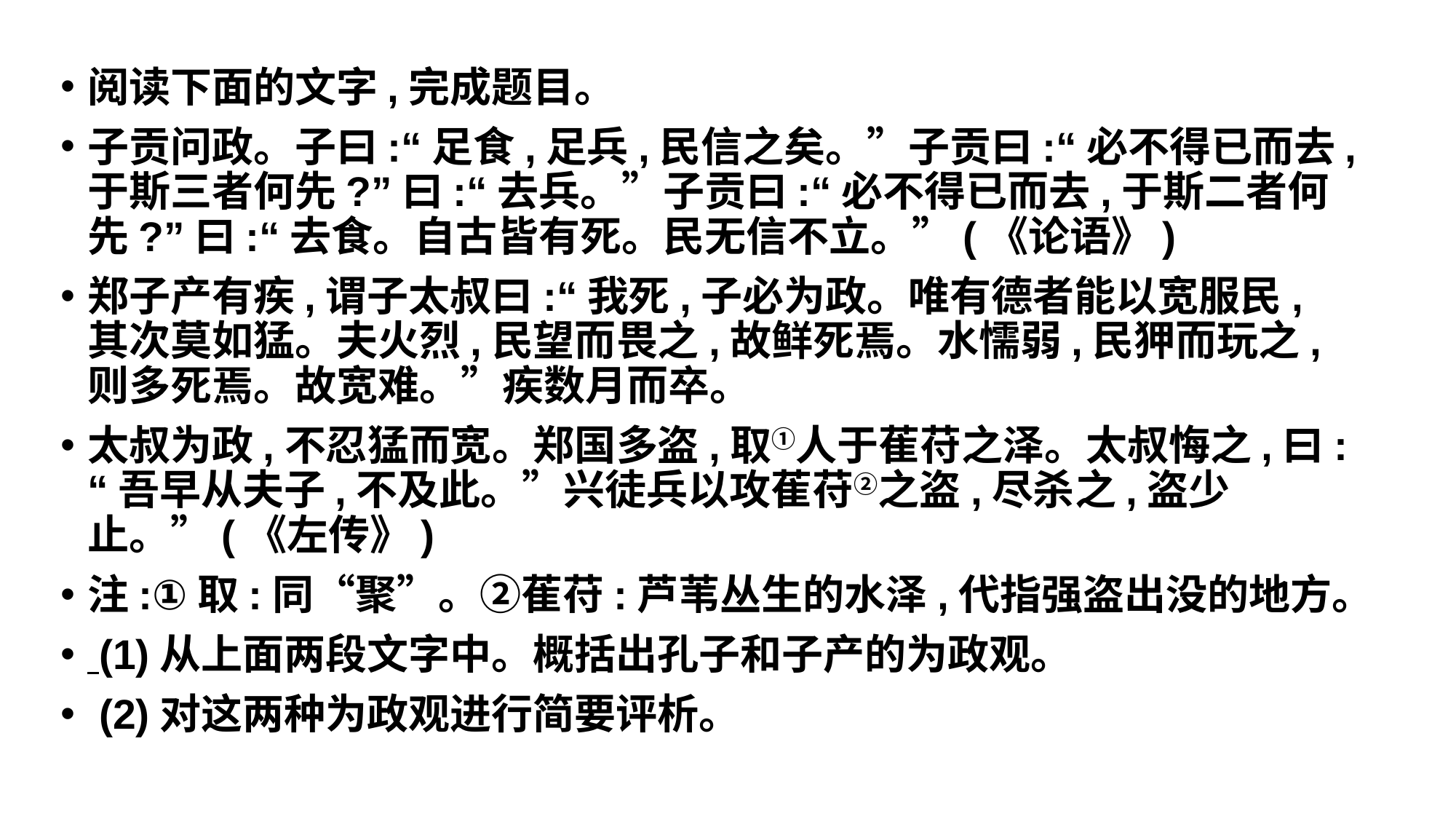

#
阅读下面的文字,完成题目。
子贡问政。子曰:“足食,足兵,民信之矣。”子贡曰:“必不得已而去,于斯三者何先?”曰:“去兵。”子贡曰:“必不得已而去,于斯二者何先?”曰:“去食。自古皆有死。民无信不立。”(《论语》)
郑子产有疾,谓子太叔曰:“我死,子必为政。唯有德者能以宽服民,其次莫如猛。夫火烈,民望而畏之,故鲜死焉。水懦弱,民狎而玩之,则多死焉。故宽难。”疾数月而卒。
太叔为政,不忍猛而宽。郑国多盗,取①人于萑苻之泽。太叔悔之,曰:“吾早从夫子,不及此。”兴徒兵以攻萑苻②之盗,尽杀之,盗少止。”(《左传》)
注:①取:同“聚”。②萑苻:芦苇丛生的水泽,代指强盗出没的地方。
 (1)从上面两段文字中。概括出孔子和子产的为政观。
 (2)对这两种为政观进行简要评析。